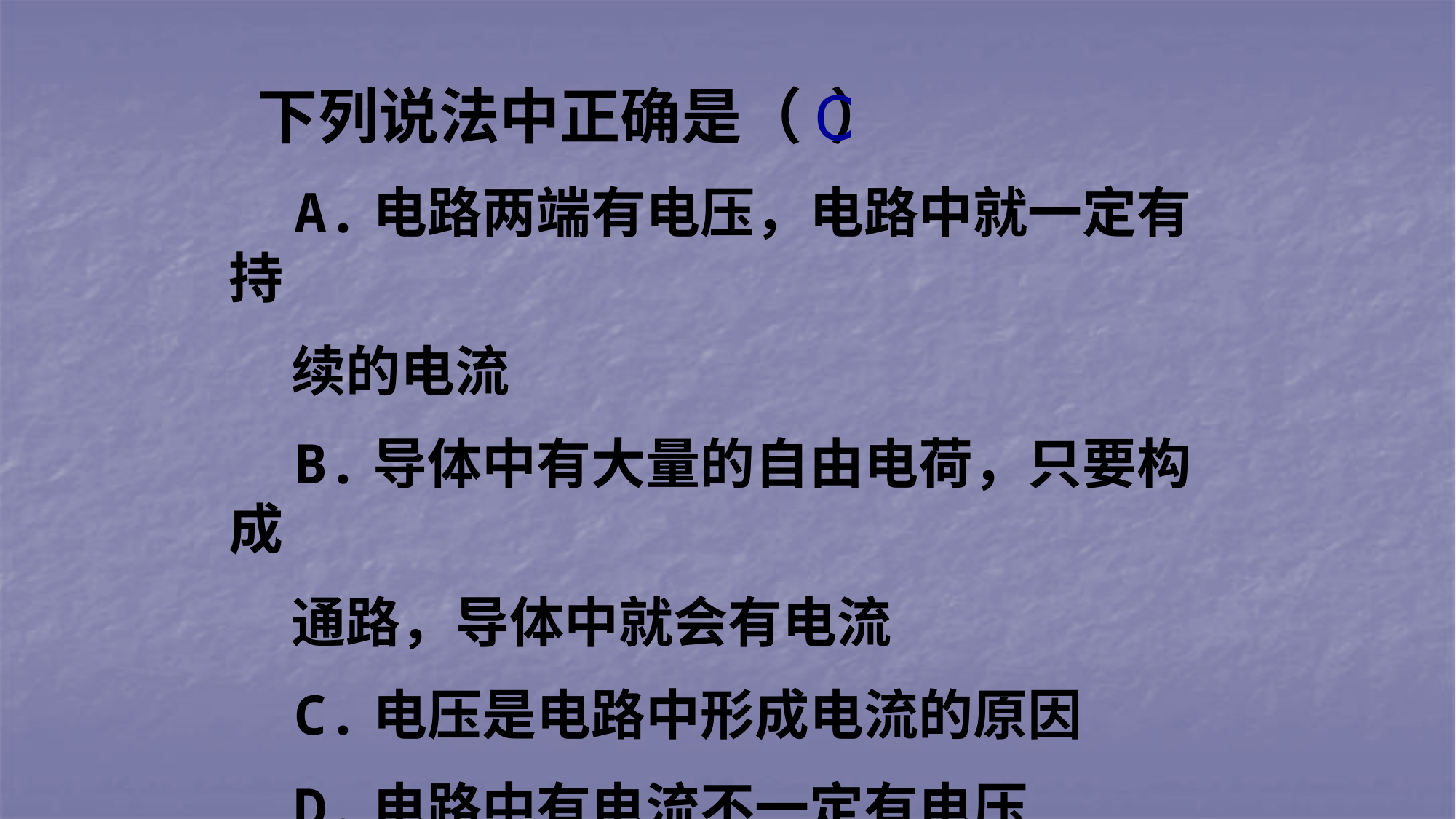

下列说法中正确是（  ）
  A.电路两端有电压，电路中就一定有持
    续的电流
  B.导体中有大量的自由电荷，只要构成
    通路，导体中就会有电流
  C.电压是电路中形成电流的原因
  D.电路中有电流不一定有电压
C